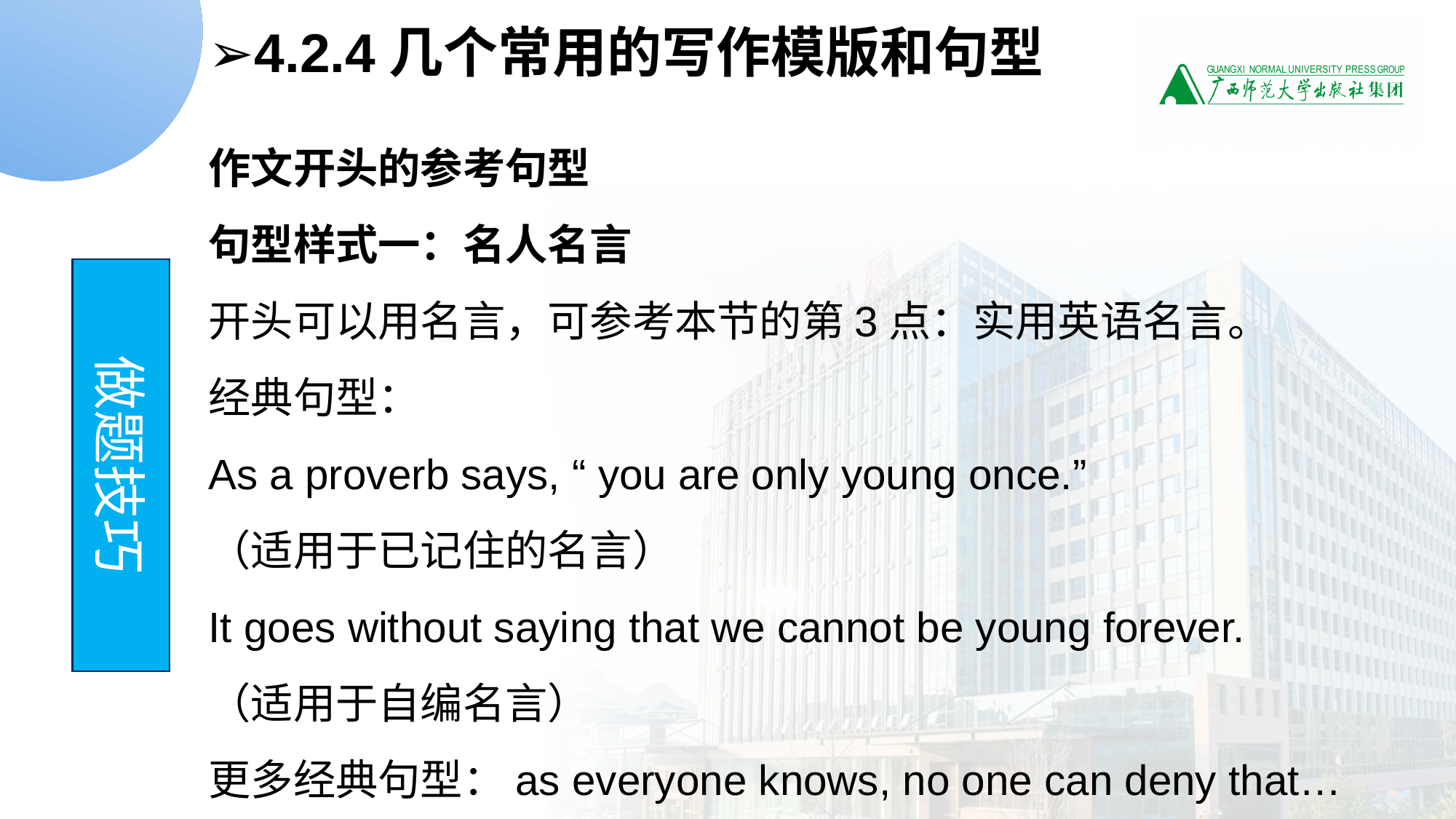

➢4.2.4几个常用的写作模版和句型

作文开头的参考句型
句型样式一：名人名言
开头可以用名言，可参考本节的第3点：实用英语名言。
经典句型：
As a proverb says, “ you are only young once.”
（适用于已记住的名言）
It goes without saying that we cannot be young forever.
（适用于自编名言）
更多经典句型：as everyone knows, no one can deny that…
做题技巧